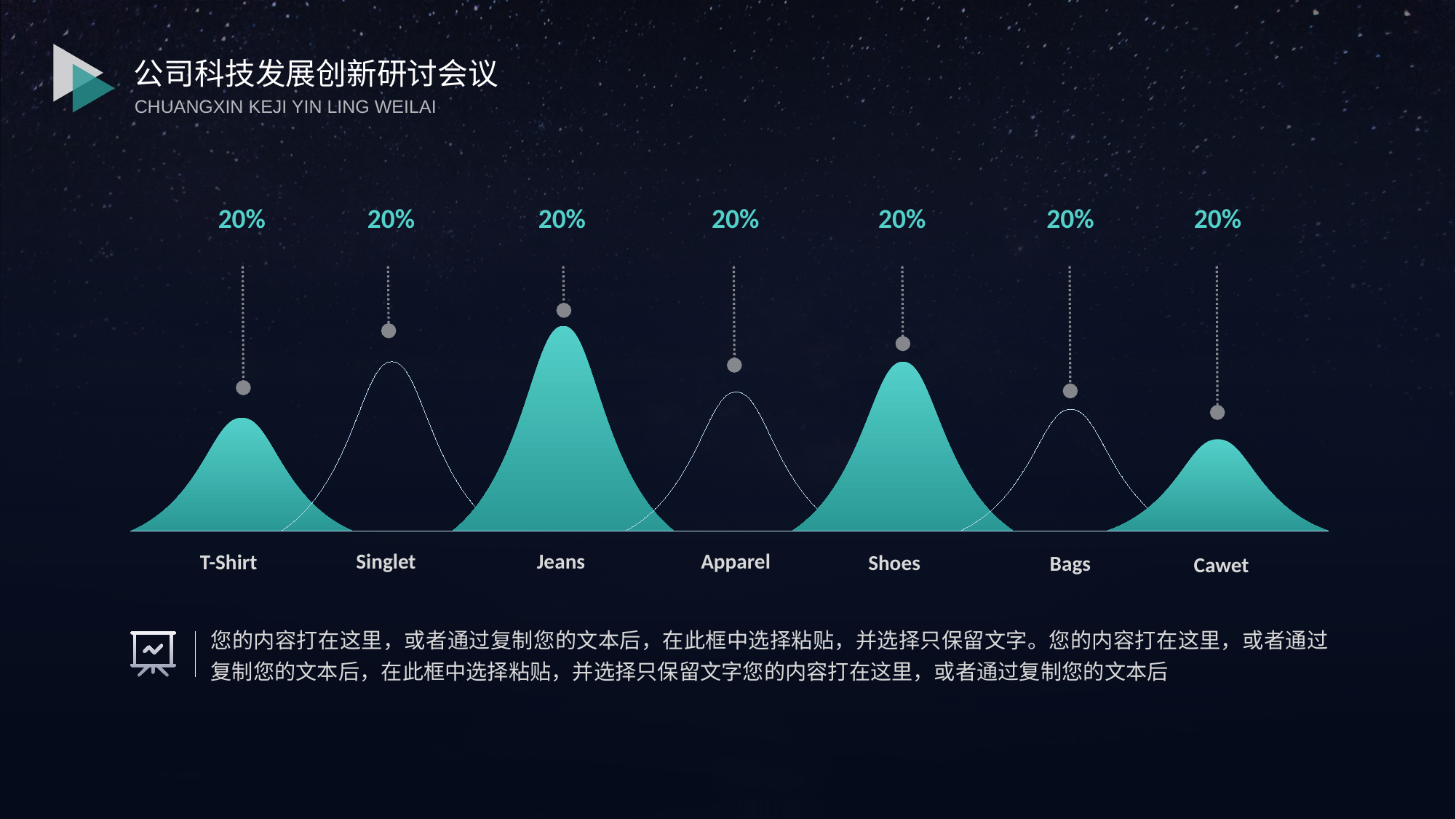

公司科技发展创新研讨会议
CHUANGXIN KEJI YIN LING WEILAI
20%
20%
20%
20%
20%
20%
20%

Singlet
Jeans
Apparel
T-Shirt
Shoes
Bags
Cawet
您的内容打在这里，或者通过复制您的文本后，在此框中选择粘贴，并选择只保留文字。您的内容打在这里，或者通过复制您的文本后，在此框中选择粘贴，并选择只保留文字您的内容打在这里，或者通过复制您的文本后